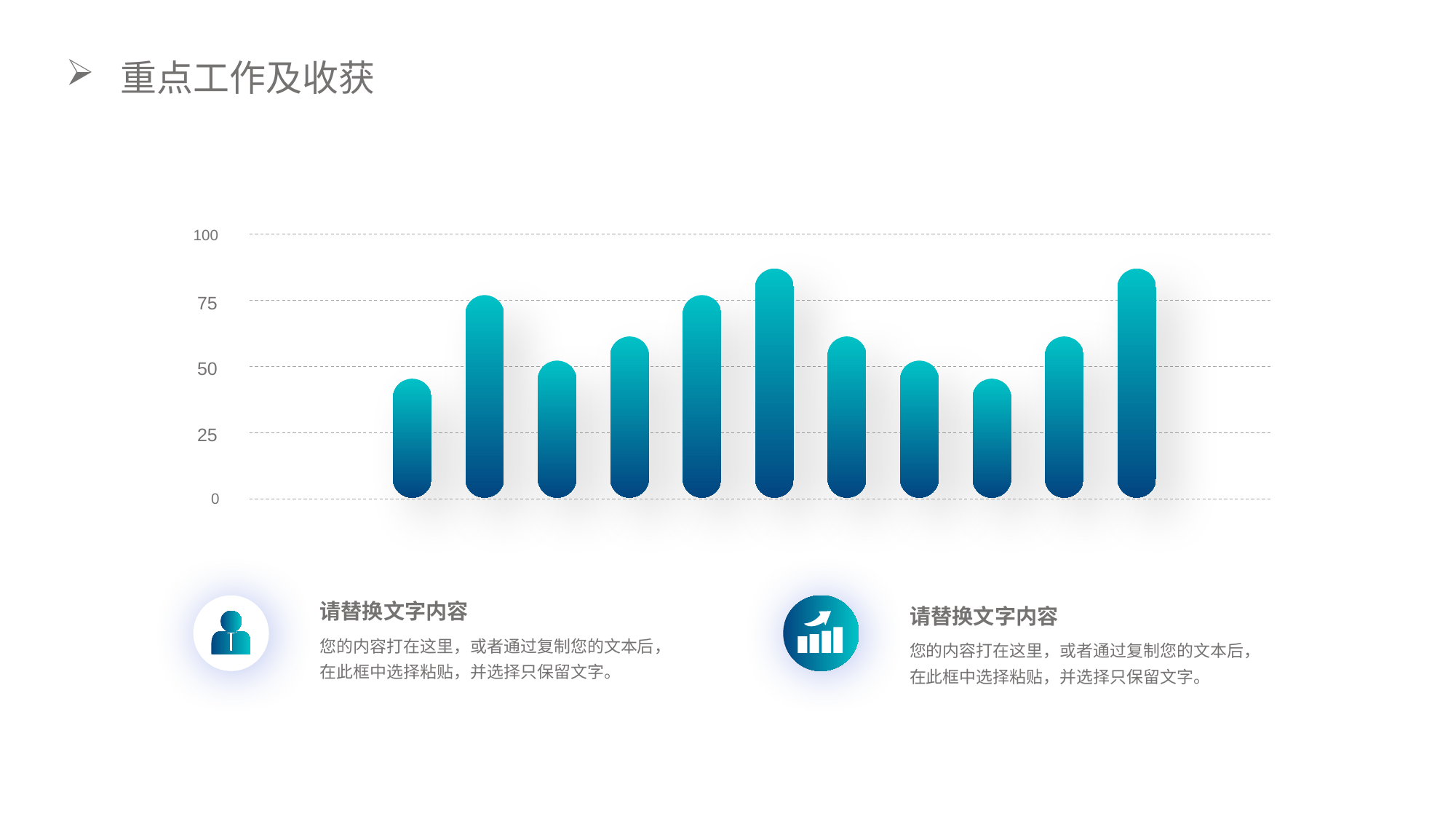

4

重点工作及收获
100
75
50
25
0

请替换文字内容

请替换文字内容
您的内容打在这里，或者通过复制您的文本后，在此框中选择粘贴，并选择只保留文字。
您的内容打在这里，或者通过复制您的文本后，在此框中选择粘贴，并选择只保留文字。